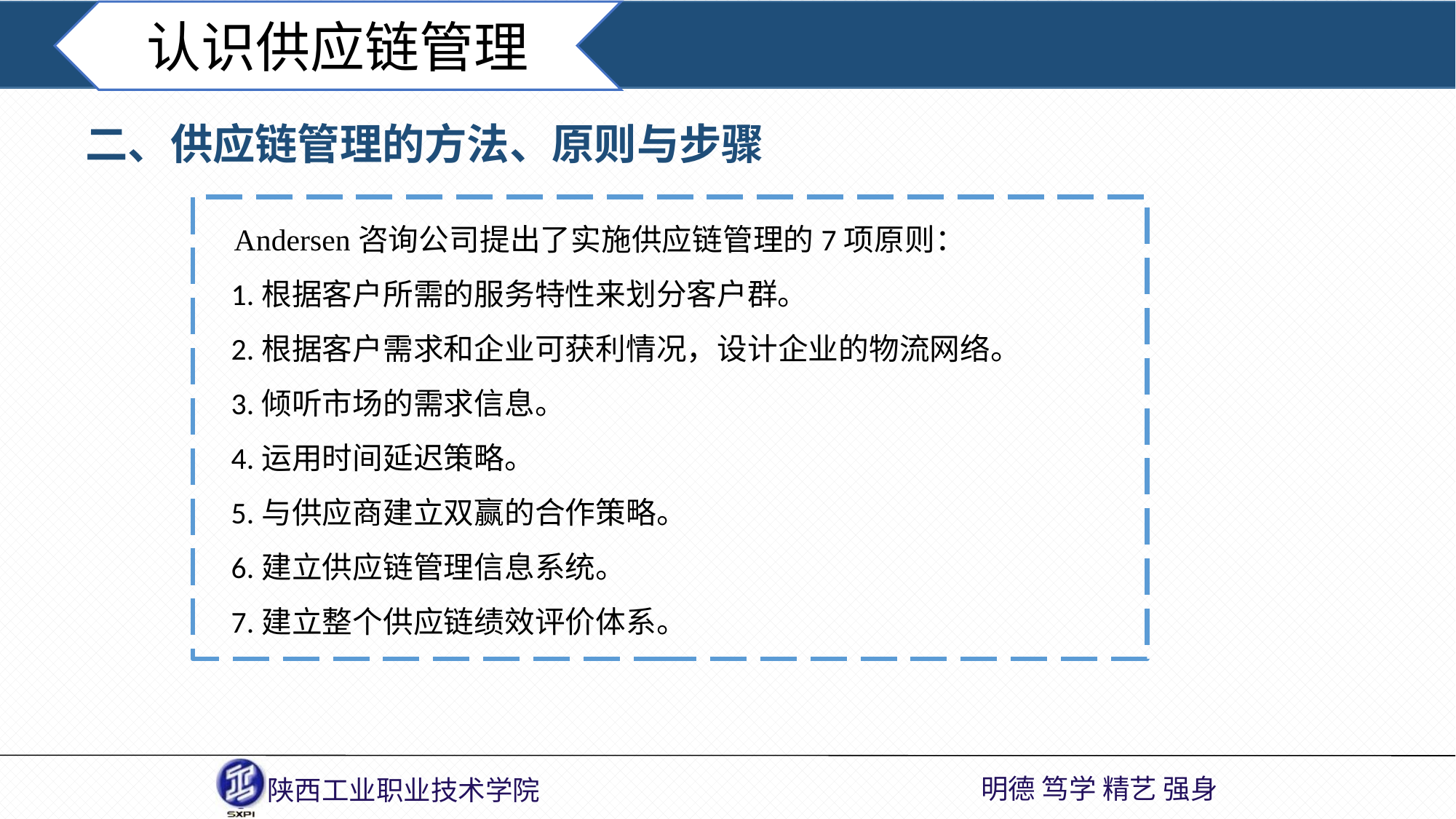

认识供应链管理
二、供应链管理的方法、原则与步骤
    Andersen咨询公司提出了实施供应链管理的7项原则：
    1.根据客户所需的服务特性来划分客户群。
    2.根据客户需求和企业可获利情况，设计企业的物流网络。
    3.倾听市场的需求信息。
    4.运用时间延迟策略。
    5.与供应商建立双赢的合作策略。
    6.建立供应链管理信息系统。
    7.建立整个供应链绩效评价体系。